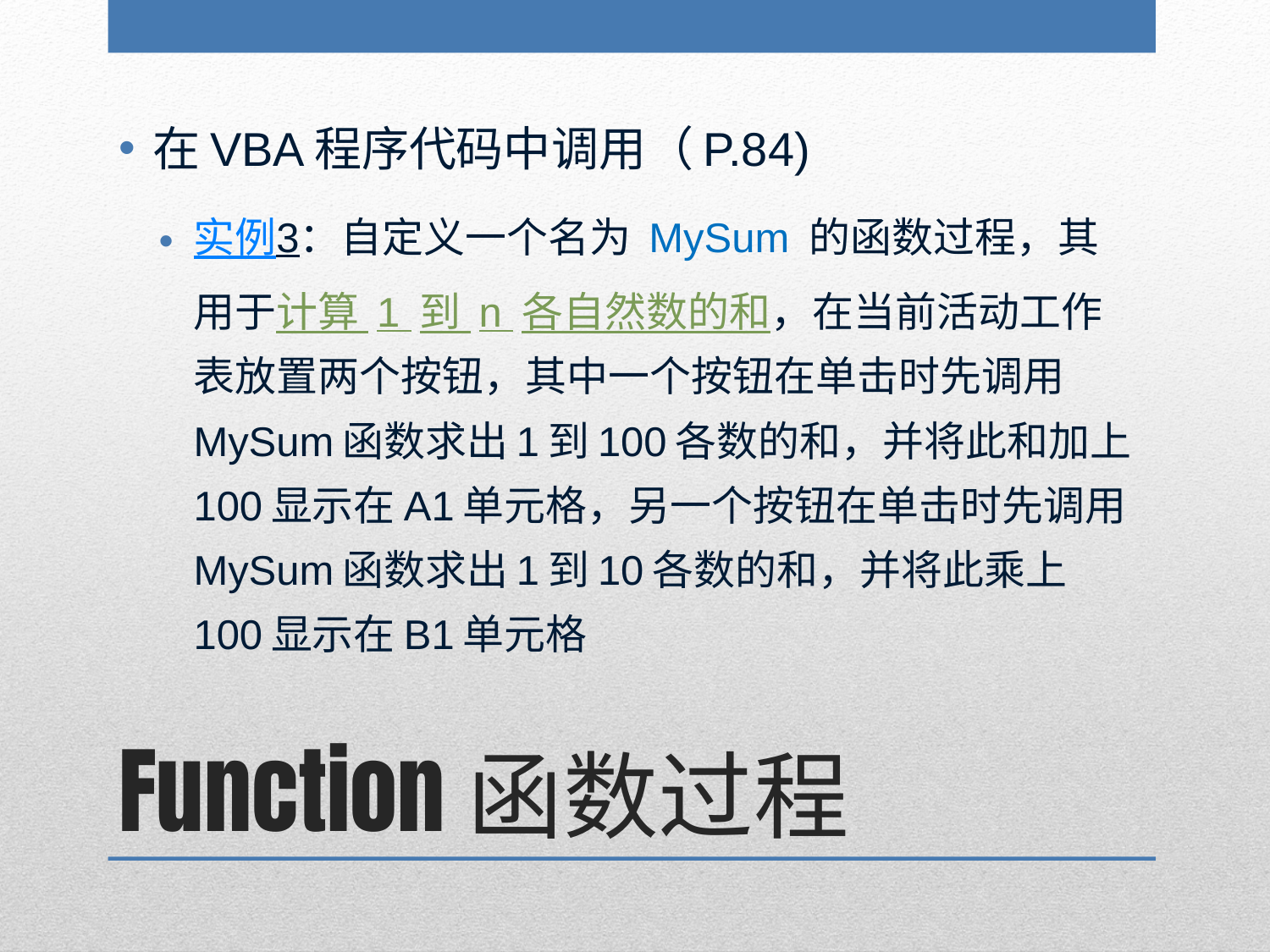

在VBA程序代码中调用（P.84)
实例3：自定义一个名为 MySum 的函数过程，其用于计算 1 到 n 各自然数的和，在当前活动工作表放置两个按钮，其中一个按钮在单击时先调用MySum函数求出1到100各数的和，并将此和加上100显示在A1单元格，另一个按钮在单击时先调用MySum函数求出1到10各数的和，并将此乘上100显示在B1单元格
# Function函数过程